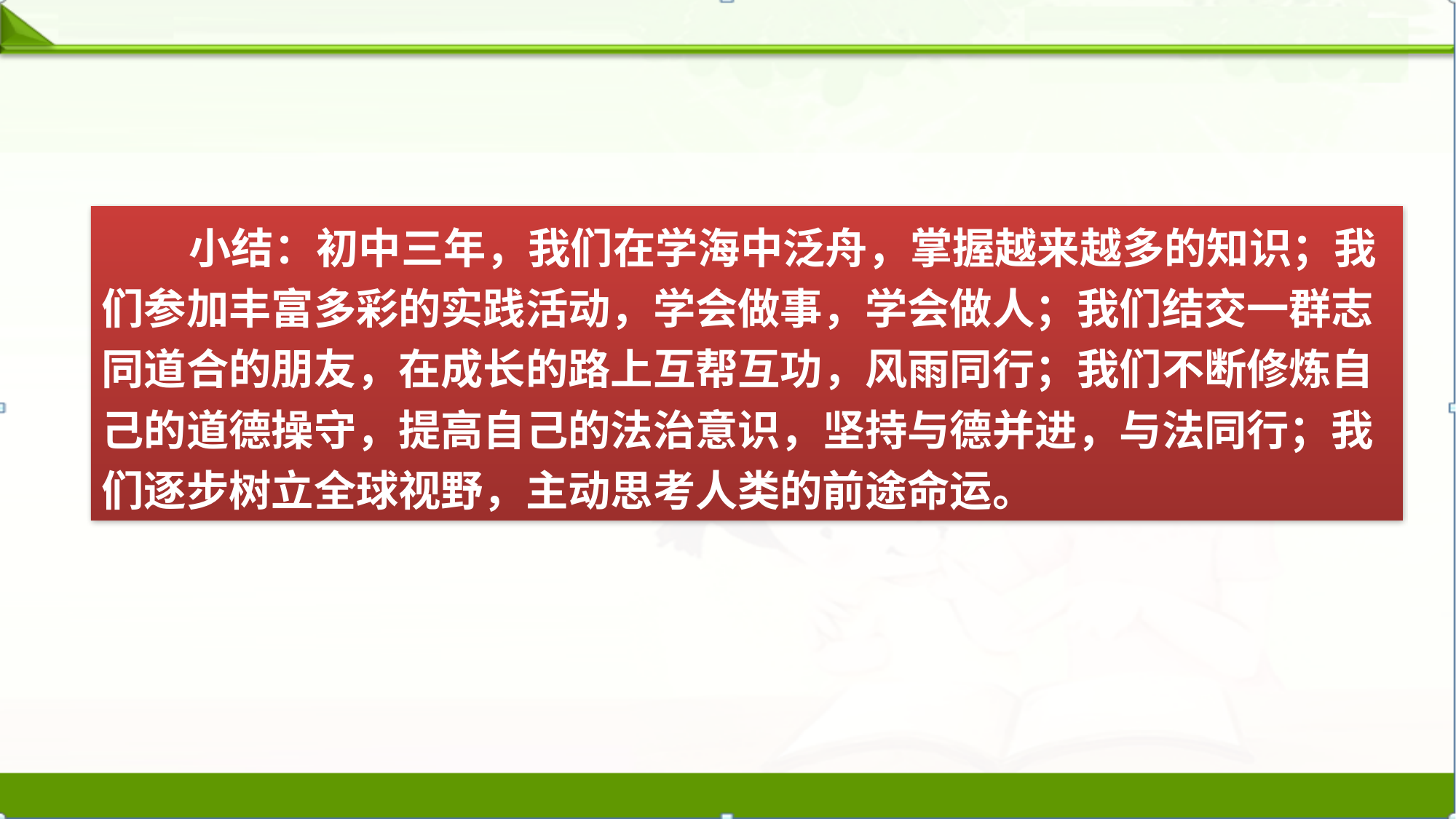

小结：初中三年，我们在学海中泛舟，掌握越来越多的知识；我们参加丰富多彩的实践活动，学会做事，学会做人；我们结交一群志同道合的朋友，在成长的路上互帮互功，风雨同行；我们不断修炼自己的道德操守，提高自己的法治意识，坚持与德并进，与法同行；我们逐步树立全球视野，主动思考人类的前途命运。